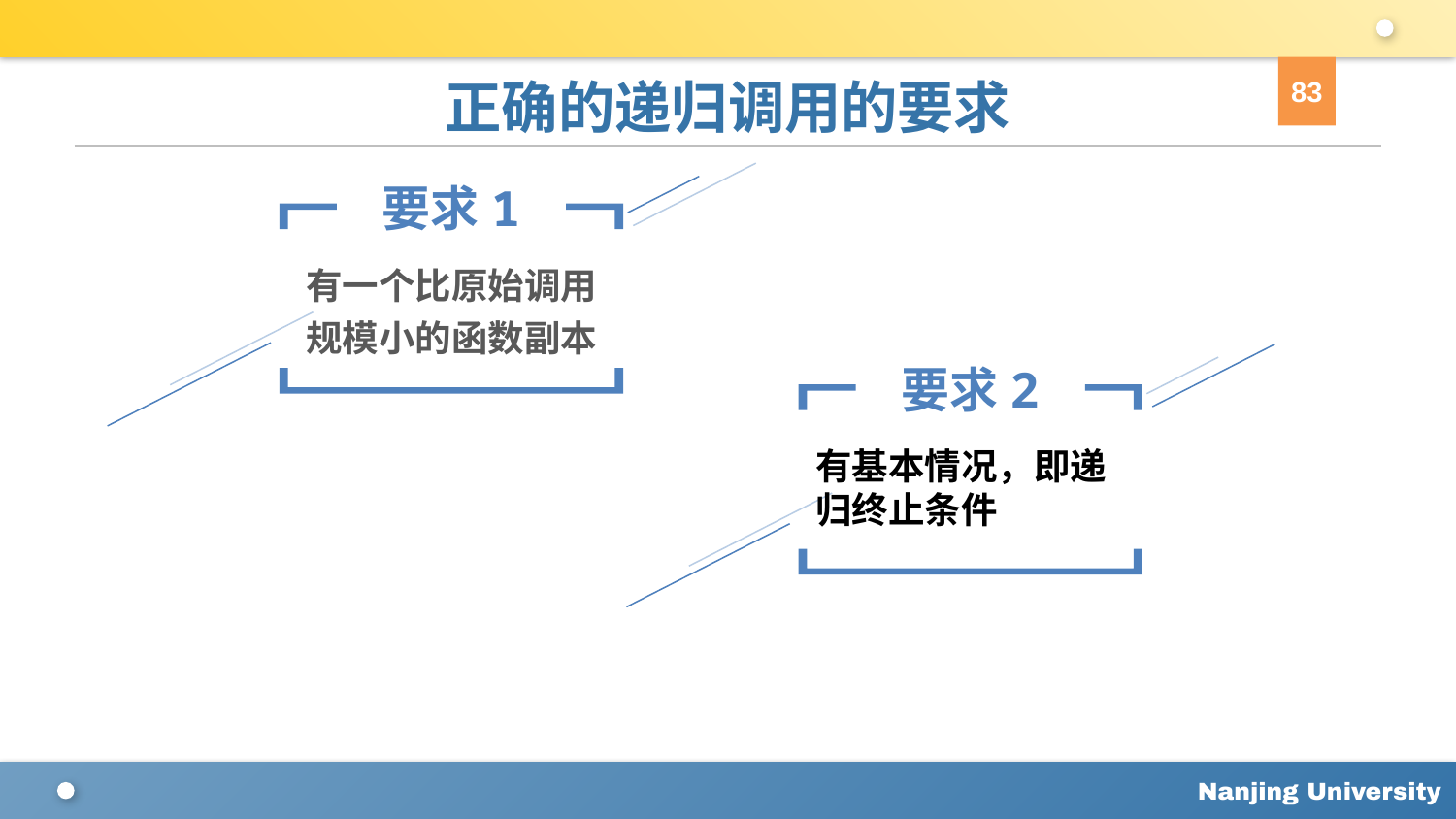

83
# 正确的递归调用的要求
要求1
有一个比原始调用规模小的函数副本
要求2
有基本情况，即递归终止条件